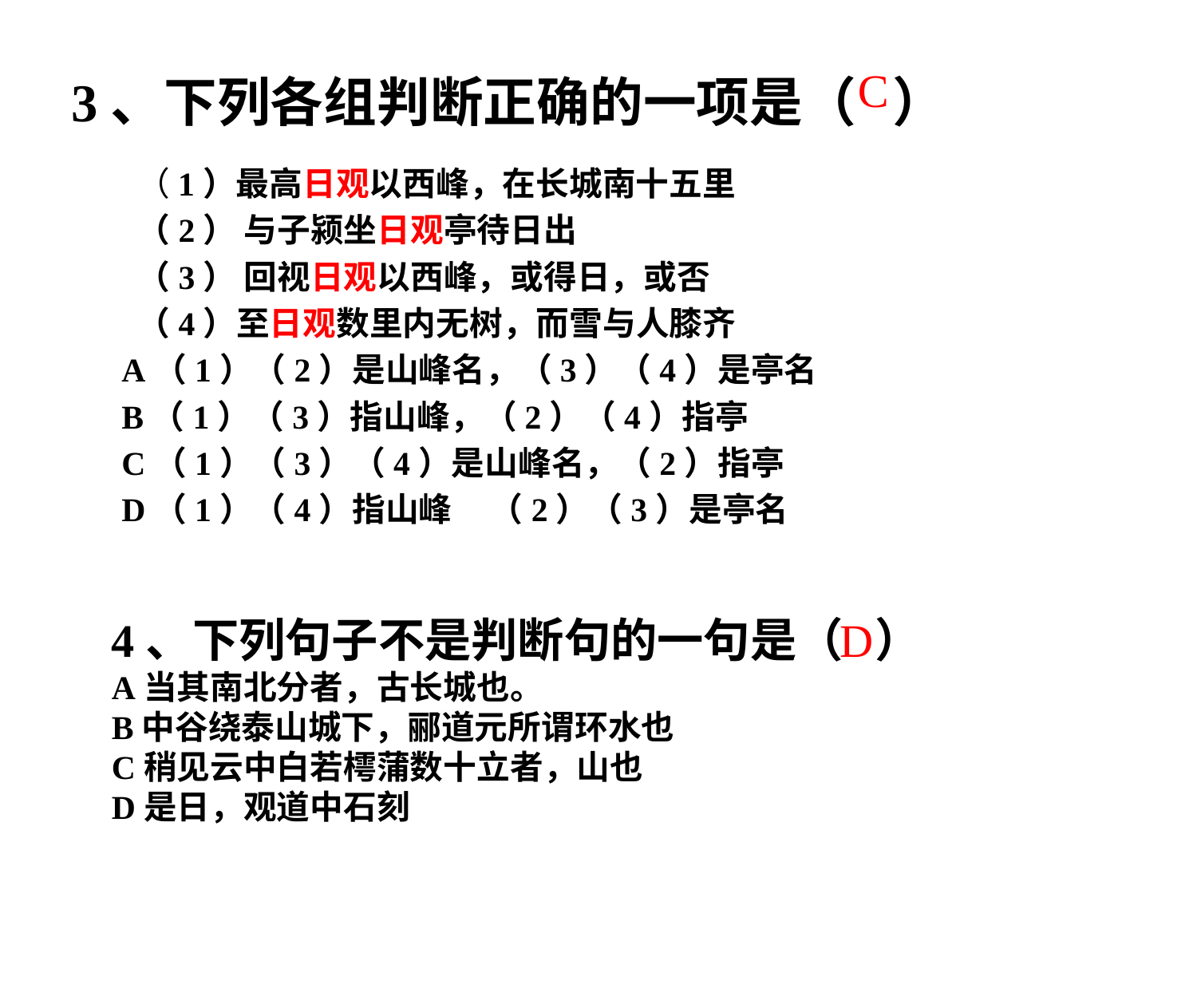

# 3、下列各组判断正确的一项是（   ）
C
 （1）最高日观以西峰，在长城南十五里
 （2） 与子颍坐日观亭待日出
 （3） 回视日观以西峰，或得日，或否
 （4）至日观数里内无树，而雪与人膝齐
A（1）（2）是山峰名，（3）（4）是亭名
B（1）（3）指山峰，（2）（4）指亭
C（1）（3）（4）是山峰名，（2）指亭
D（1）（4）指山峰     （2）（3）是亭名
4、下列句子不是判断句的一句是（   ）
A当其南北分者，古长城也。
B中谷绕泰山城下，郦道元所谓环水也
C稍见云中白若樗蒲数十立者，山也
D是日，观道中石刻
D